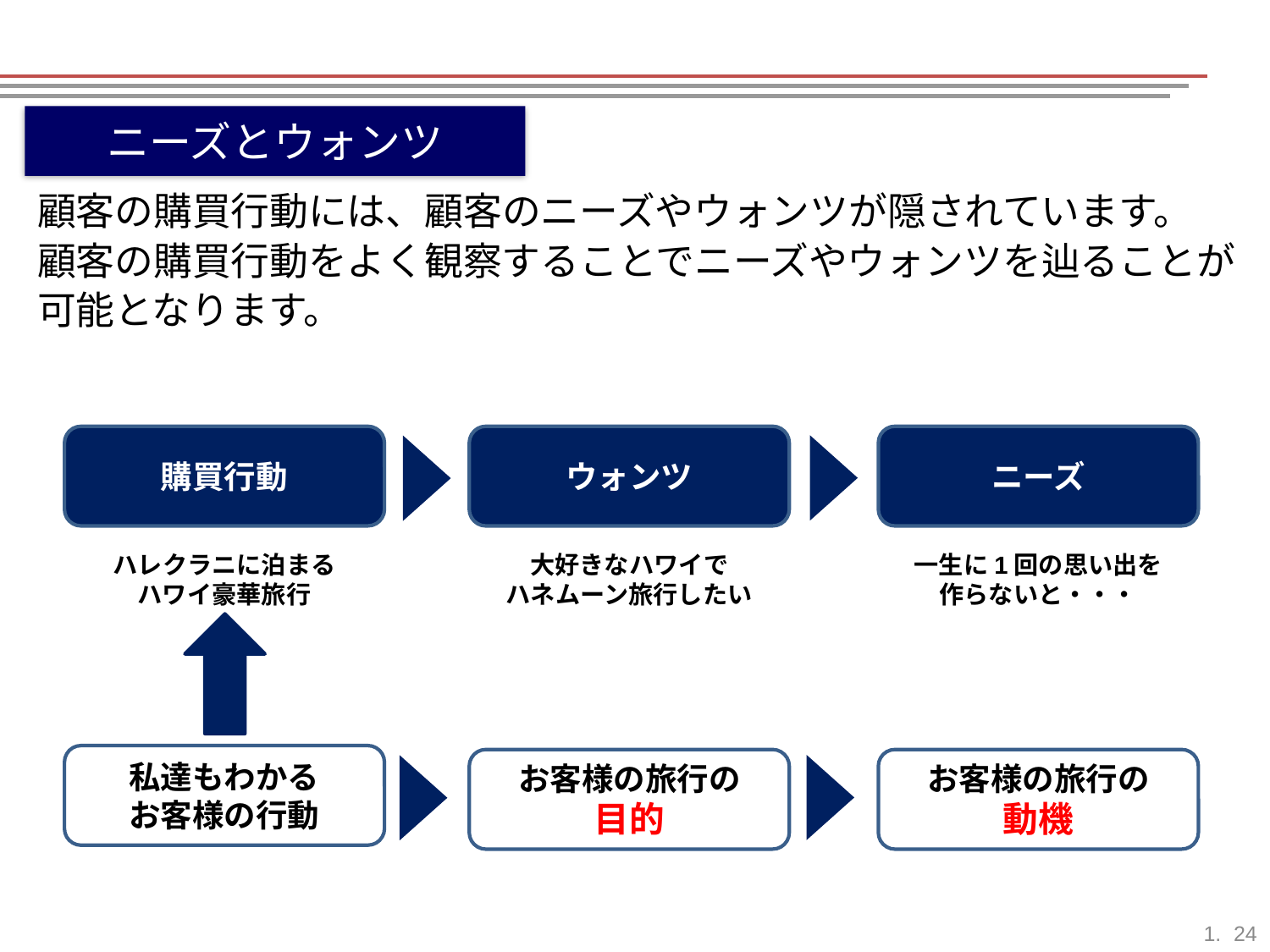

ニーズとウォンツ
顧客の購買行動には、顧客のニーズやウォンツが隠されています。
顧客の購買行動をよく観察することでニーズやウォンツを辿ることが
可能となります。
購買行動
ウォンツ
ニーズ

ハレクラニに泊まる
ハワイ豪華旅行
大好きなハワイで
ハネムーン旅行したい
一生に1回の思い出を
作らないと・・・

私達もわかる
お客様の行動
お客様の旅行の
目的
お客様の旅行の
動機

24